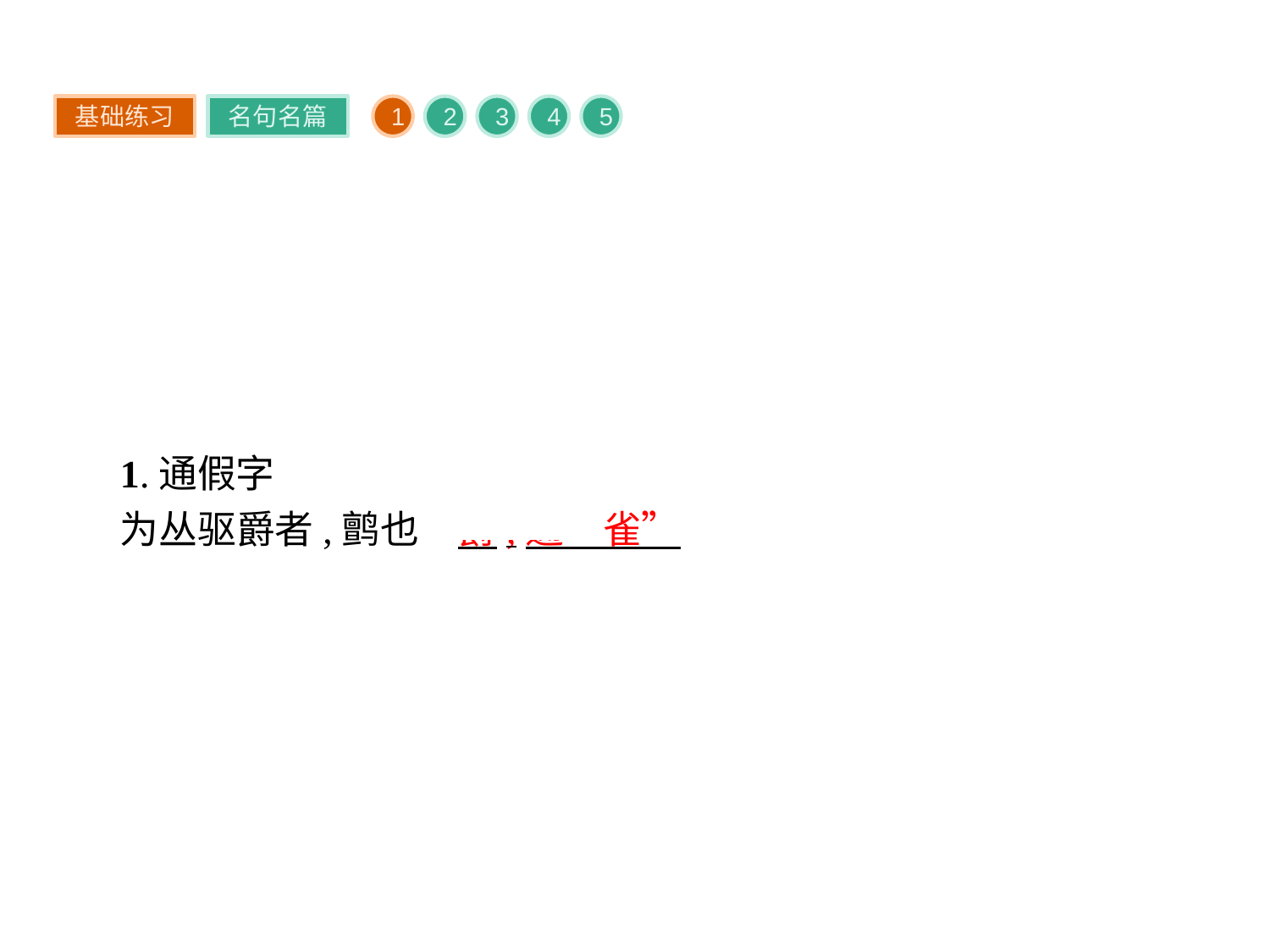

基础练习
名句名篇
1
2
3
4
5
1.通假字
为丛驱爵者,鹯也　爵,通“雀”